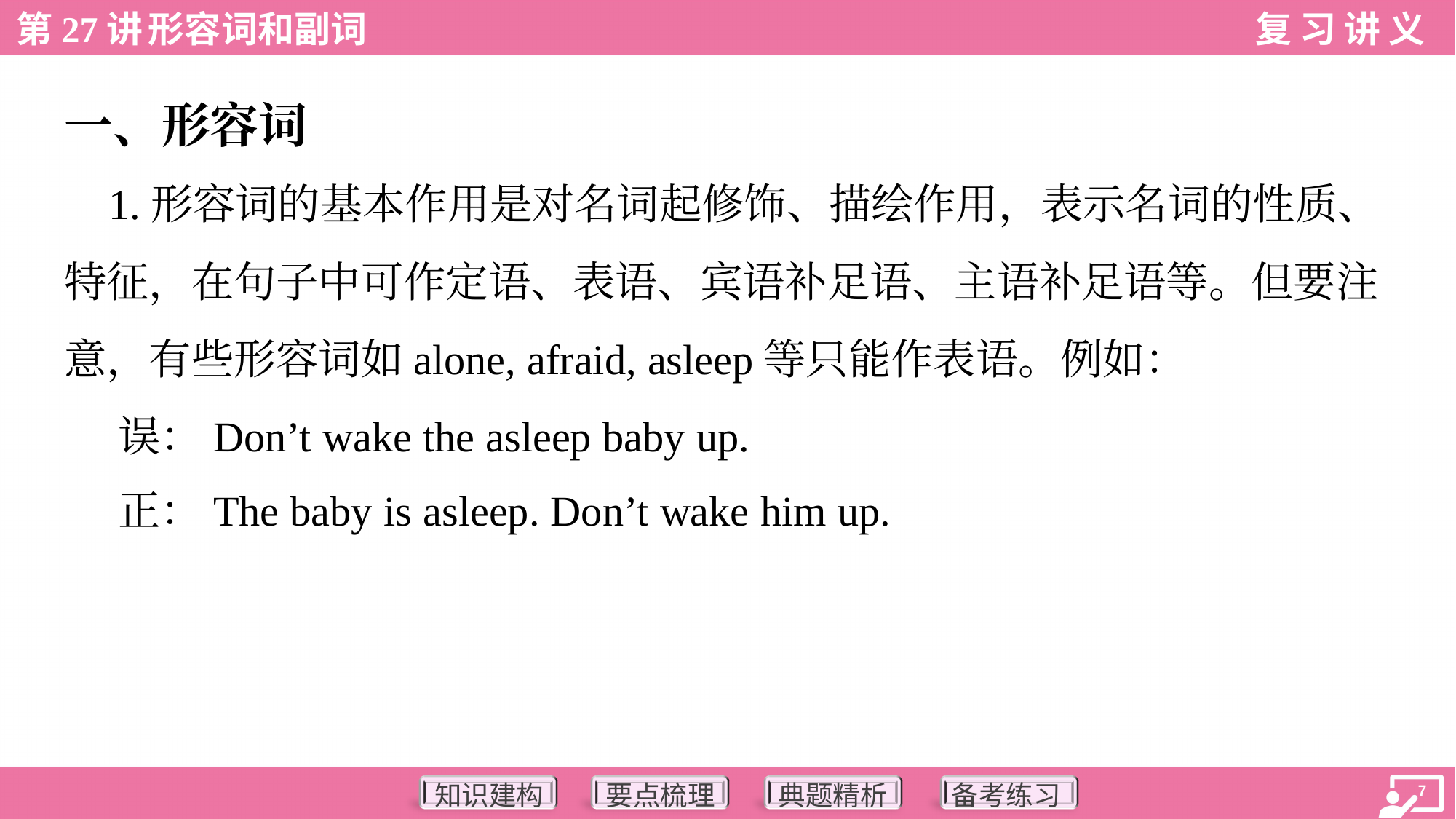

一、形容词
    1.形容词的基本作用是对名词起修饰、描绘作用，表示名词的性质、
特征，在句子中可作定语、表语、宾语补足语、主语补足语等。但要注
意，有些形容词如alone, afraid, asleep等只能作表语。例如：
    误：Don’t wake the asleep baby up.
    正：The baby is asleep. Don’t wake him up.